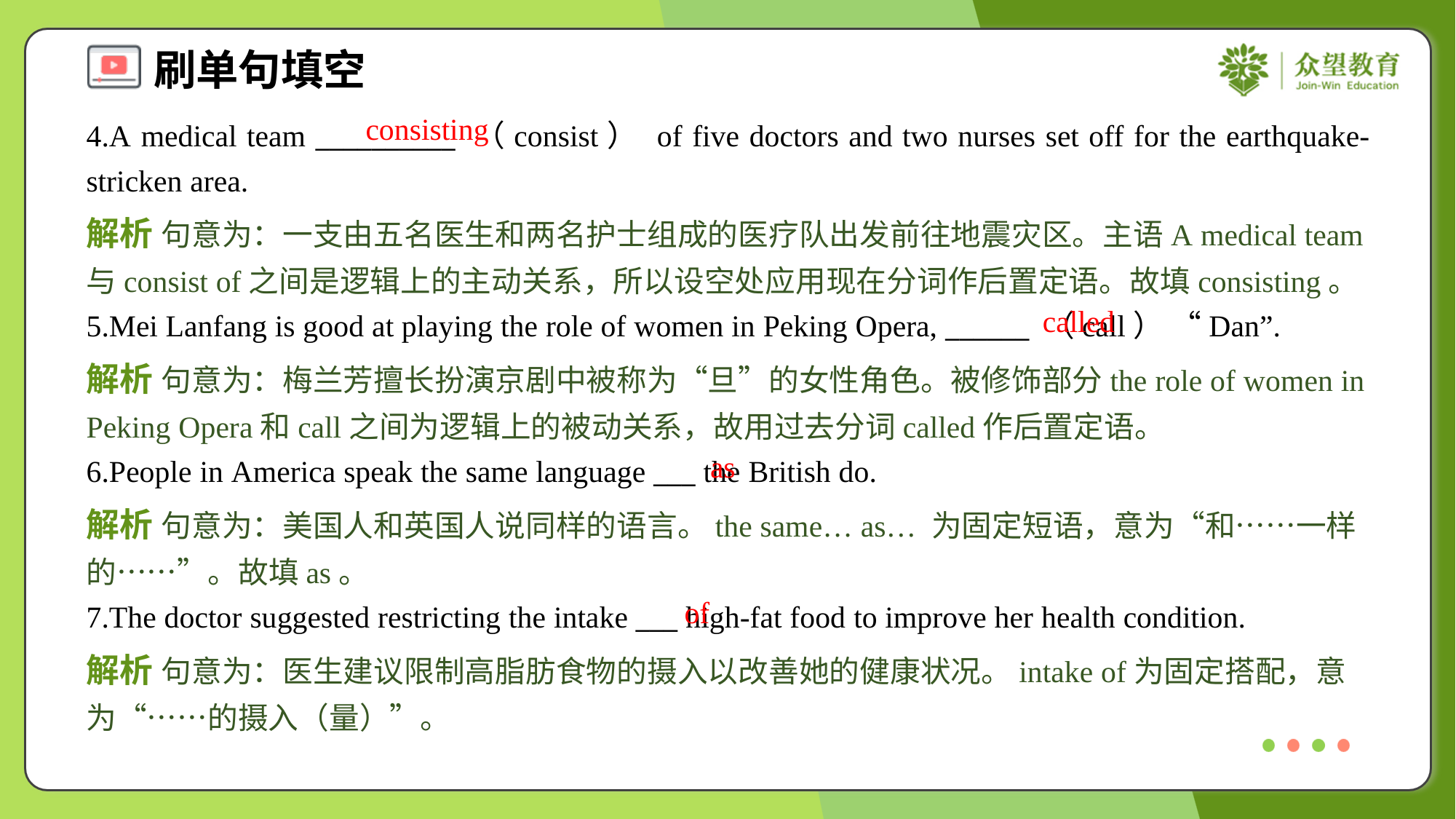

consisting
4.A medical team __________ （consist） of five doctors and two nurses set off for the earthquake-stricken area.
解析 句意为：一支由五名医生和两名护士组成的医疗队出发前往地震灾区。主语A medical team与consist of之间是逻辑上的主动关系，所以设空处应用现在分词作后置定语。故填consisting。
called
5.Mei Lanfang is good at playing the role of women in Peking Opera, ______ （call） “Dan”.
解析 句意为：梅兰芳擅长扮演京剧中被称为“旦”的女性角色。被修饰部分the role of women in Peking Opera和call之间为逻辑上的被动关系，故用过去分词called作后置定语。
as
6.People in America speak the same language ___ the British do.
解析 句意为：美国人和英国人说同样的语言。the same… as… 为固定短语，意为“和……一样的……”。故填as。
of
7.The doctor suggested restricting the intake ___ high-fat food to improve her health condition.
解析 句意为：医生建议限制高脂肪食物的摄入以改善她的健康状况。intake of为固定搭配，意为“……的摄入（量）”。